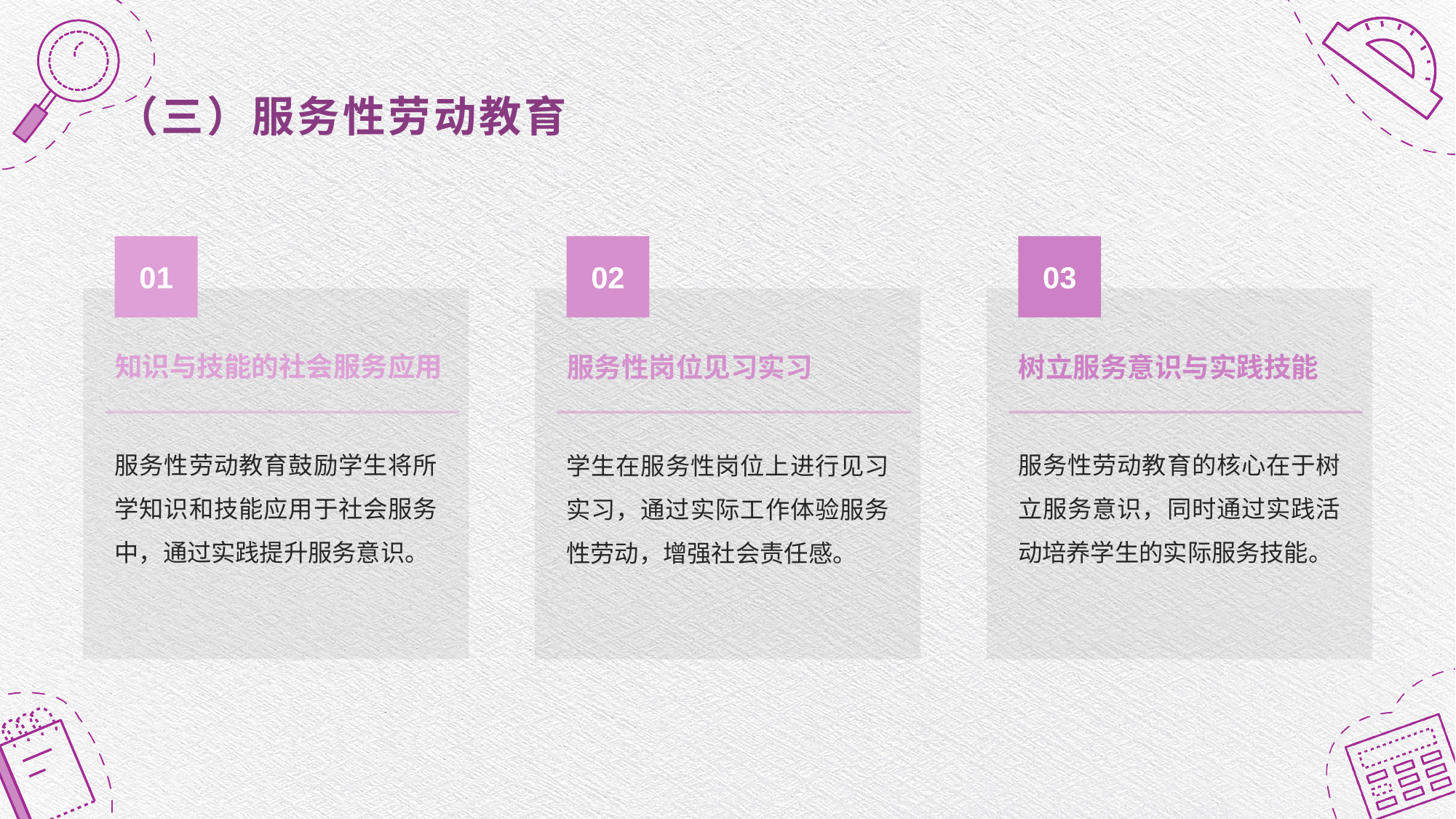

（三）服务性劳动教育
01
02
03

知识与技能的社会服务应用
服务性岗位见习实习
树立服务意识与实践技能
服务性劳动教育鼓励学生将所学知识和技能应用于社会服务中，通过实践提升服务意识。
服务性劳动教育的核心在于树立服务意识，同时通过实践活动培养学生的实际服务技能。
学生在服务性岗位上进行见习实习，通过实际工作体验服务性劳动，增强社会责任感。